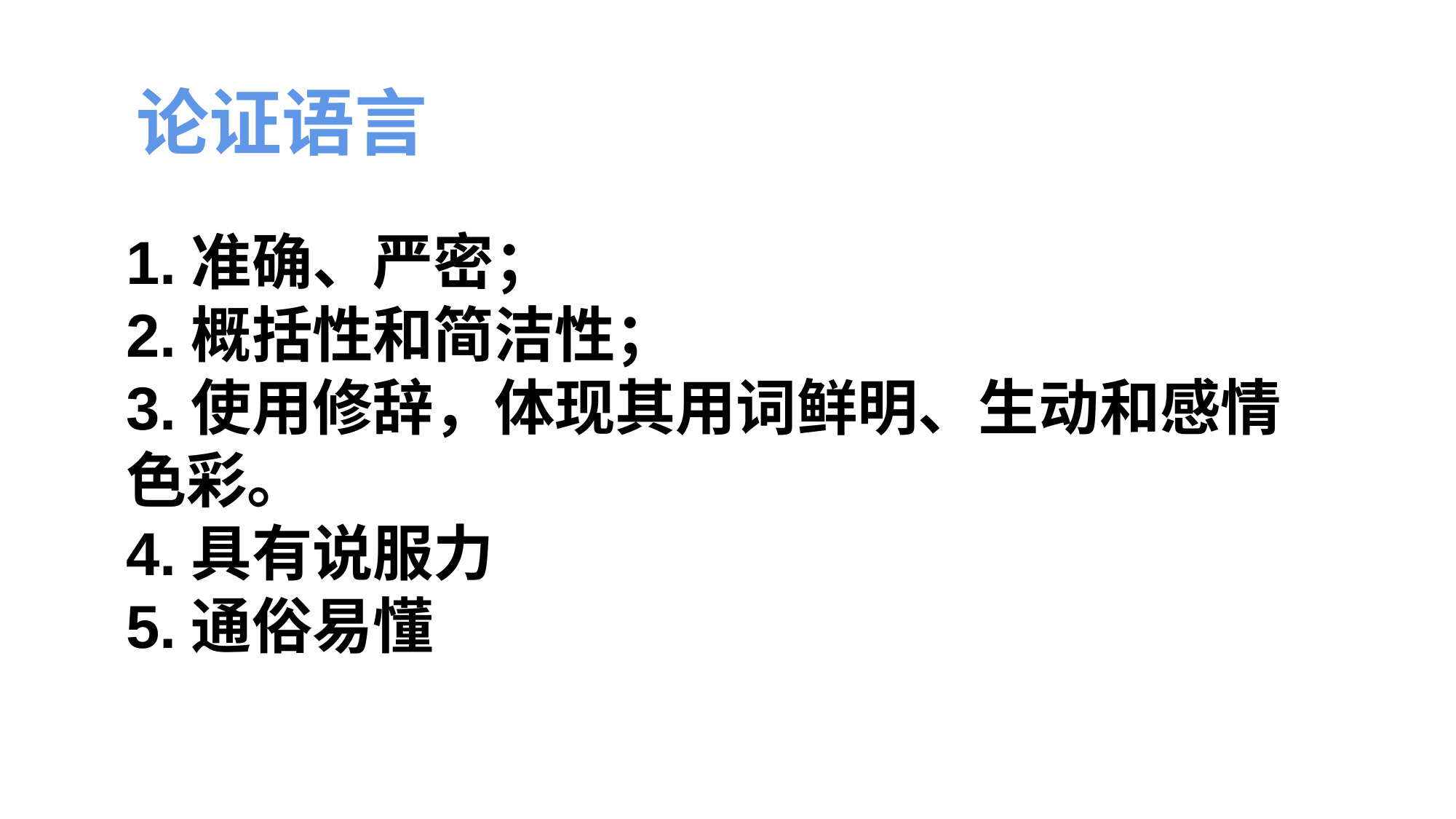

论证语言
1.准确、严密；
2.概括性和简洁性；
3.使用修辞，体现其用词鲜明、生动和感情色彩。
4.具有说服力
5.通俗易懂